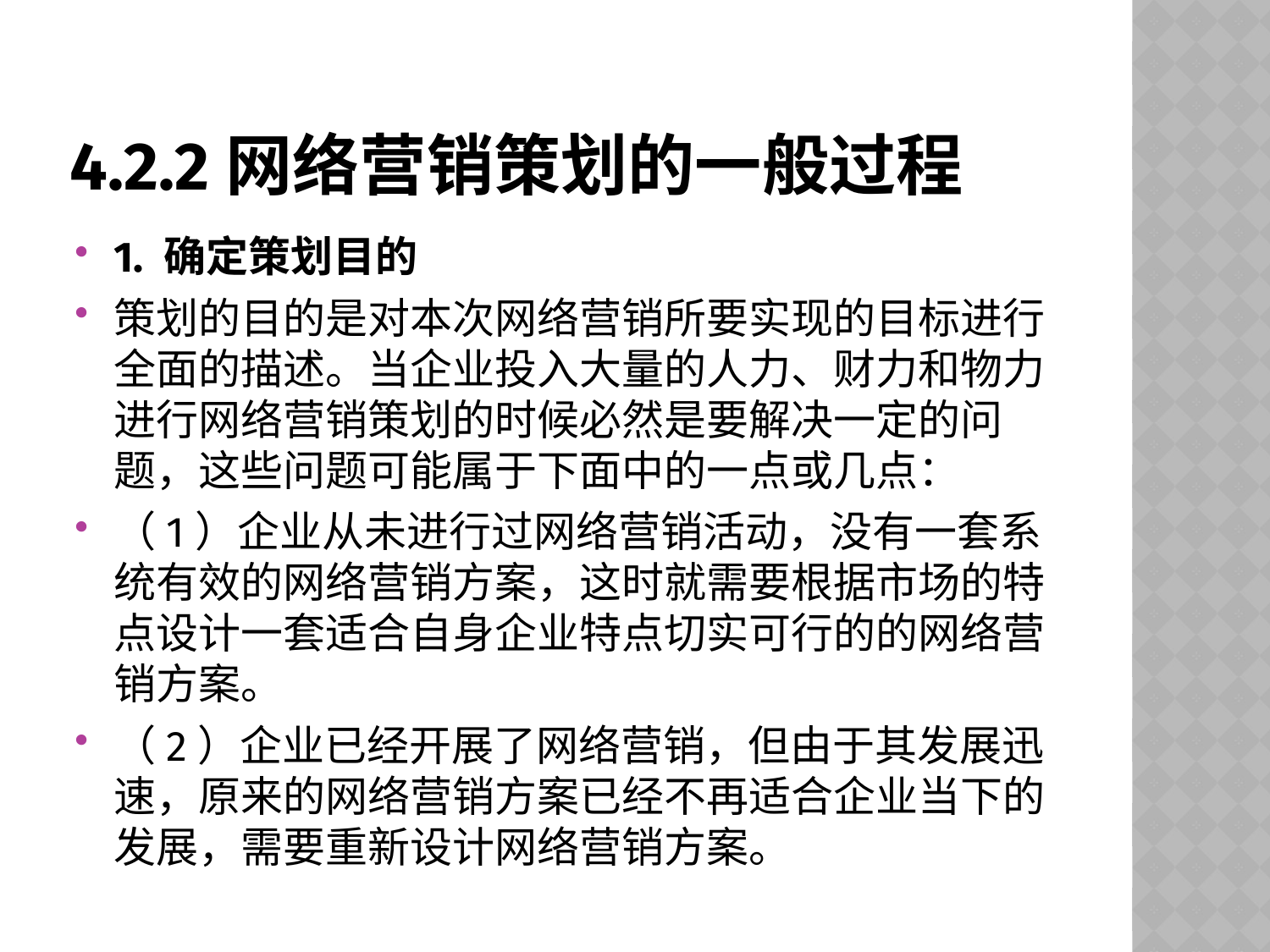

# 4.2.2网络营销策划的一般过程
1. 确定策划目的
策划的目的是对本次网络营销所要实现的目标进行全面的描述。当企业投入大量的人力、财力和物力进行网络营销策划的时候必然是要解决一定的问题，这些问题可能属于下面中的一点或几点：
（1）企业从未进行过网络营销活动，没有一套系统有效的网络营销方案，这时就需要根据市场的特点设计一套适合自身企业特点切实可行的的网络营销方案。
（2）企业已经开展了网络营销，但由于其发展迅速，原来的网络营销方案已经不再适合企业当下的发展，需要重新设计网络营销方案。